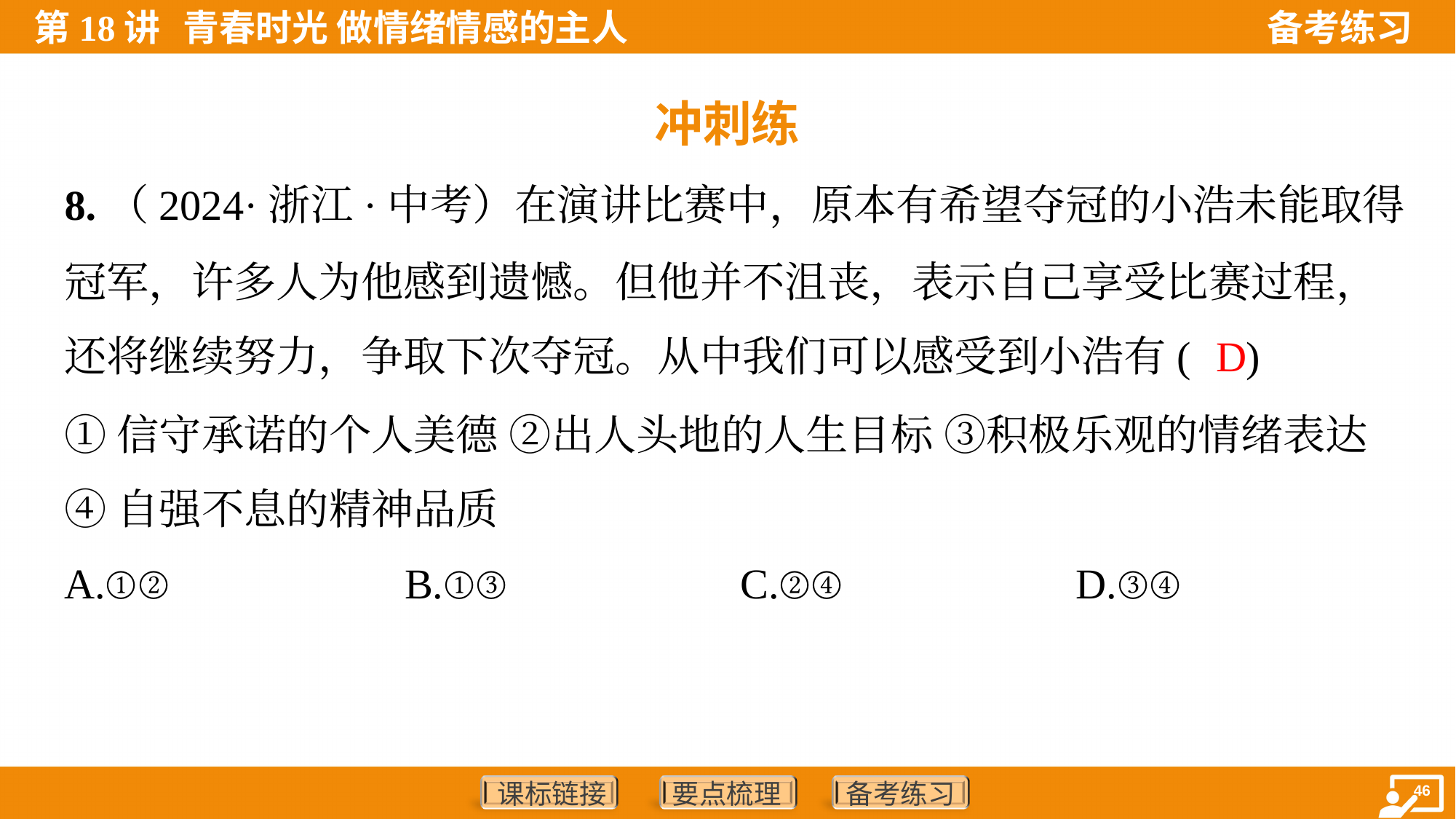

冲刺练
8.（2024·浙江·中考）在演讲比赛中，原本有希望夺冠的小浩未能取得
冠军，许多人为他感到遗憾。但他并不沮丧，表示自己享受比赛过程，
还将继续努力，争取下次夺冠。从中我们可以感受到小浩有(     )
D
①信守承诺的个人美德 ②出人头地的人生目标 ③积极乐观的情绪表达
④自强不息的精神品质
A.①②	B.①③	C.②④	D.③④